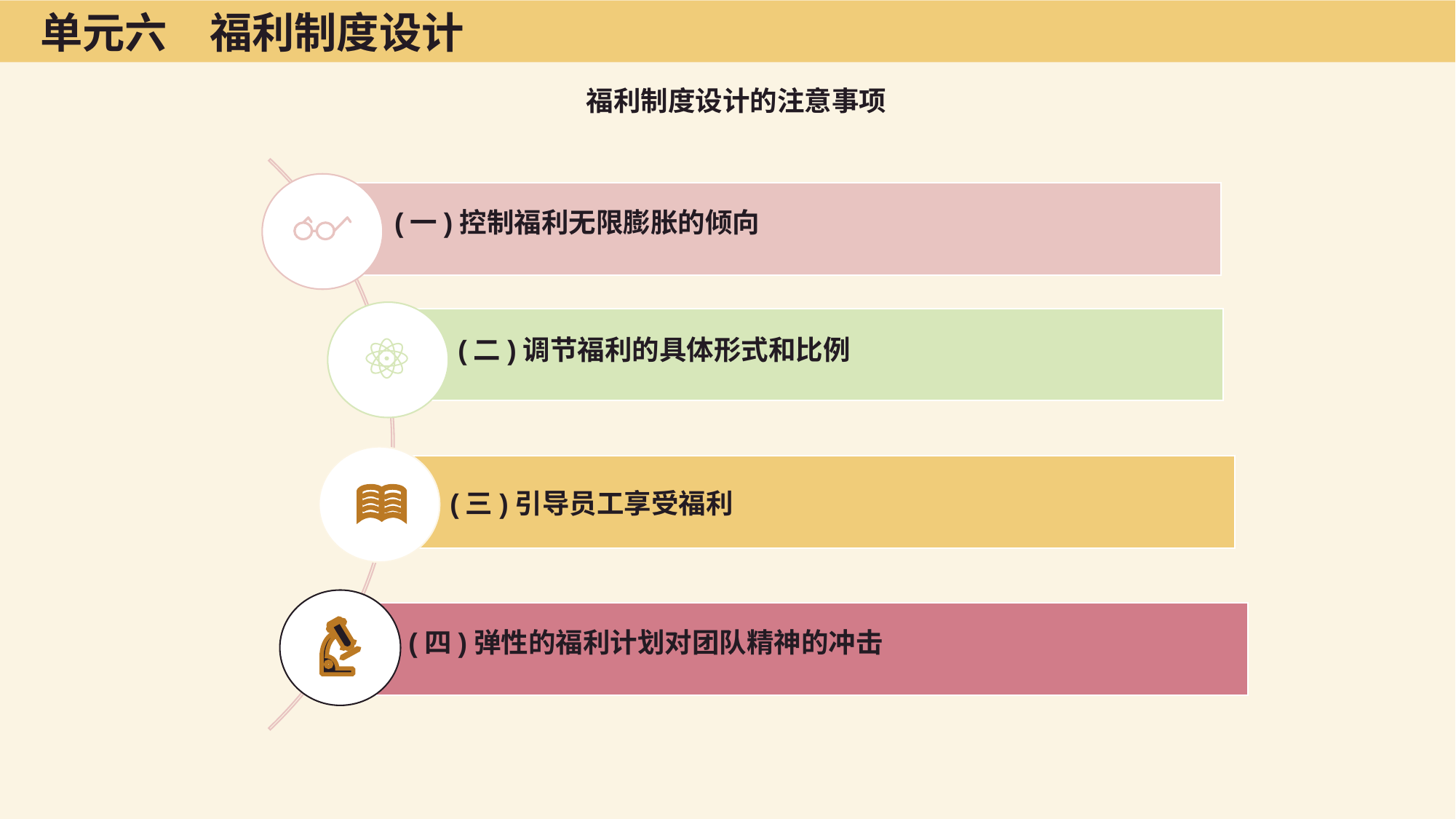

单元六　福利制度设计
福利制度设计的注意事项

(一)控制福利无限膨胀的倾向

(二)调节福利的具体形式和比例

(三)引导员工享受福利

(四)弹性的福利计划对团队精神的冲击